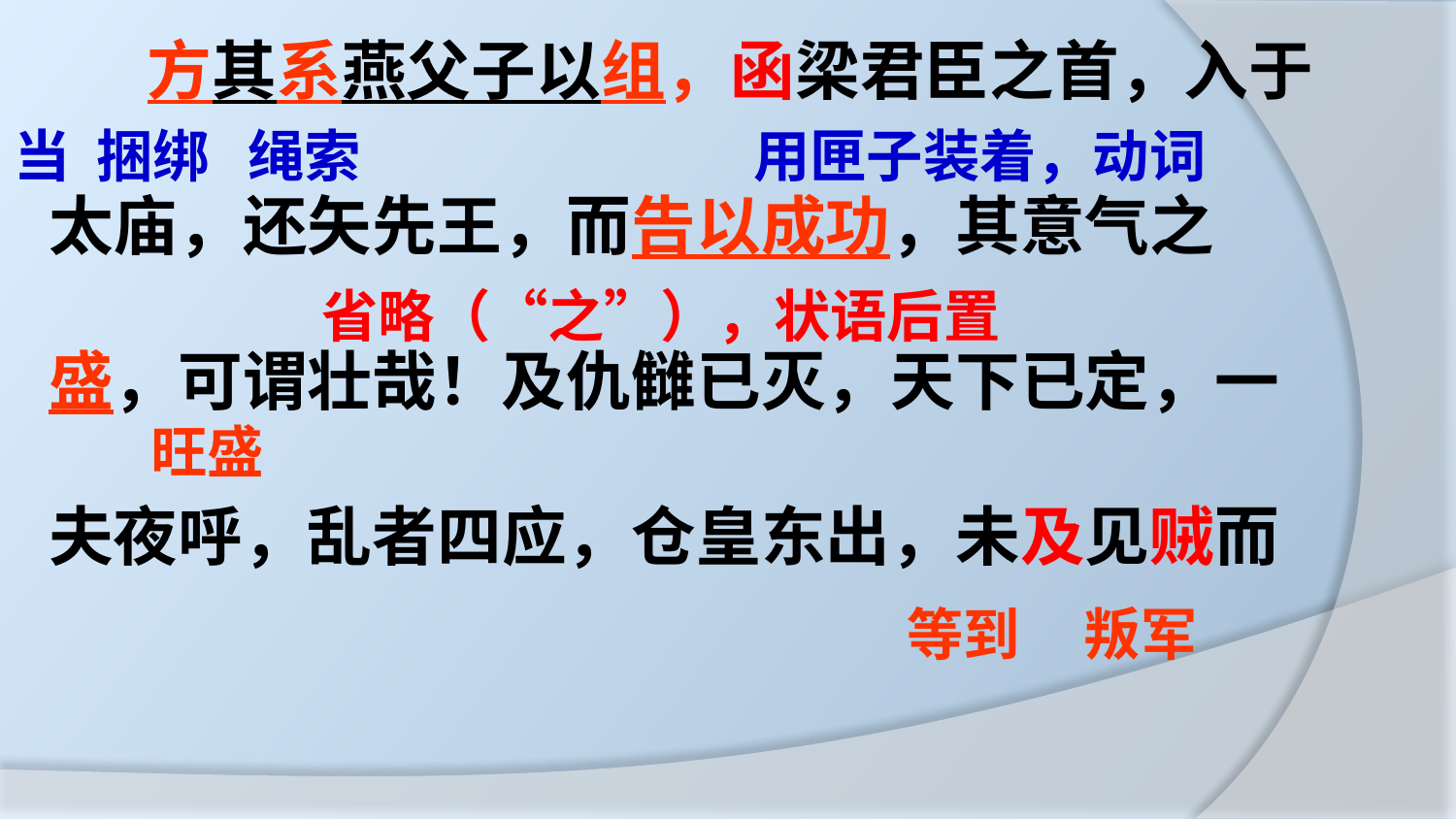

方其系燕父子以组，函梁君臣之首，入于

太庙，还矢先王，而告以成功，其意气之

盛，可谓壮哉！及仇雠已灭，天下已定，一

夫夜呼，乱者四应，仓皇东出，未及见贼而

当  捆绑   绳索
用匣子装着，动词
省略（“之”），状语后置
旺盛
  等到     叛军